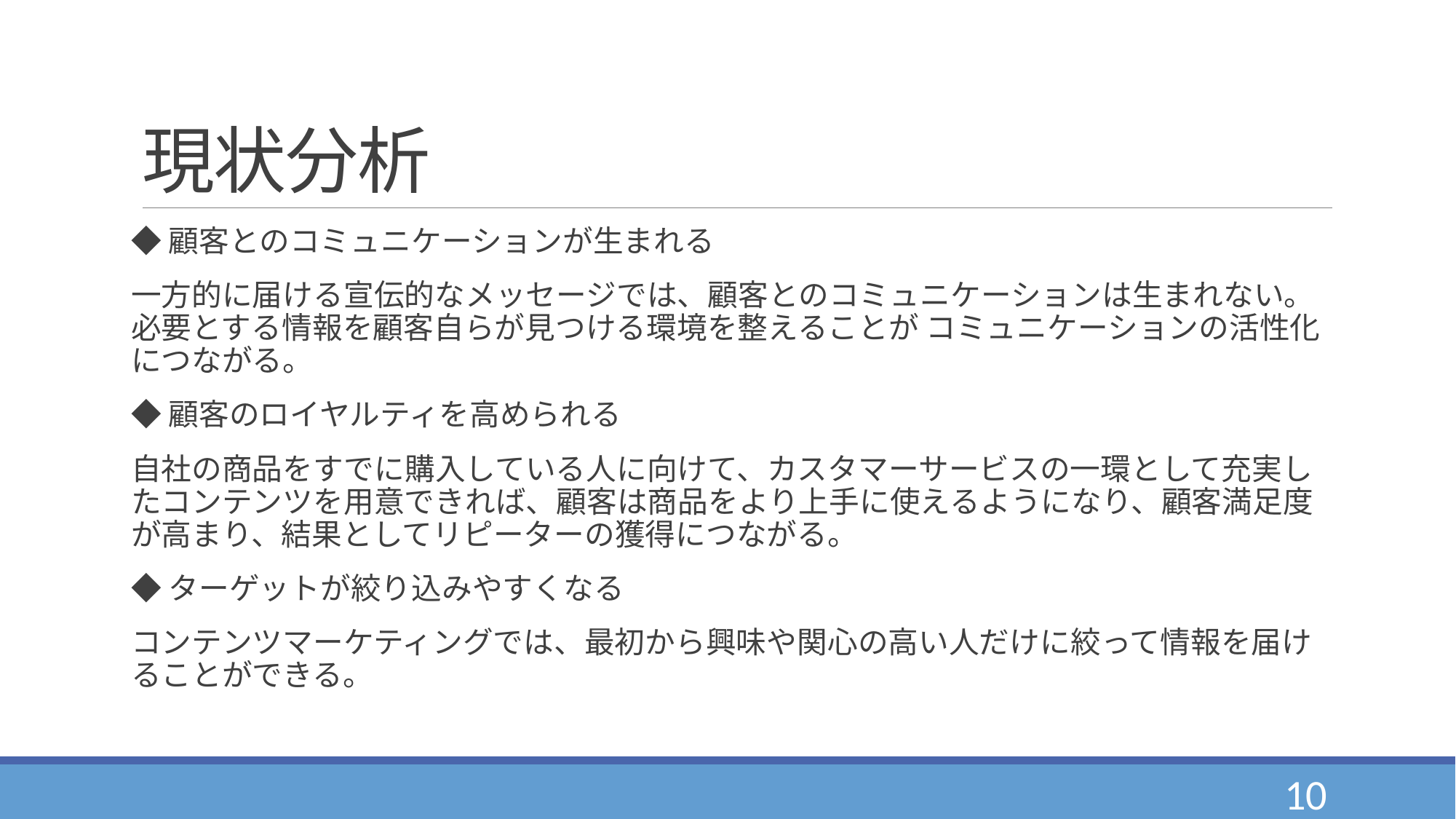

# 現状分析
◆顧客とのコミュニケーションが生まれる
一方的に届ける宣伝的なメッセージでは、顧客とのコミュニケーションは生まれない。 必要とする情報を顧客自らが見つける環境を整えることが コミュニケーションの活性化につながる。
◆顧客のロイヤルティを高められる
自社の商品をすでに購入している人に向けて、カスタマーサービスの一環として充実したコンテンツを用意できれば、顧客は商品をより上手に使えるようになり、顧客満足度が高まり、結果としてリピーターの獲得につながる。
◆ターゲットが絞り込みやすくなる
コンテンツマーケティングでは、最初から興味や関心の高い人だけに絞って情報を届けることができる。
10